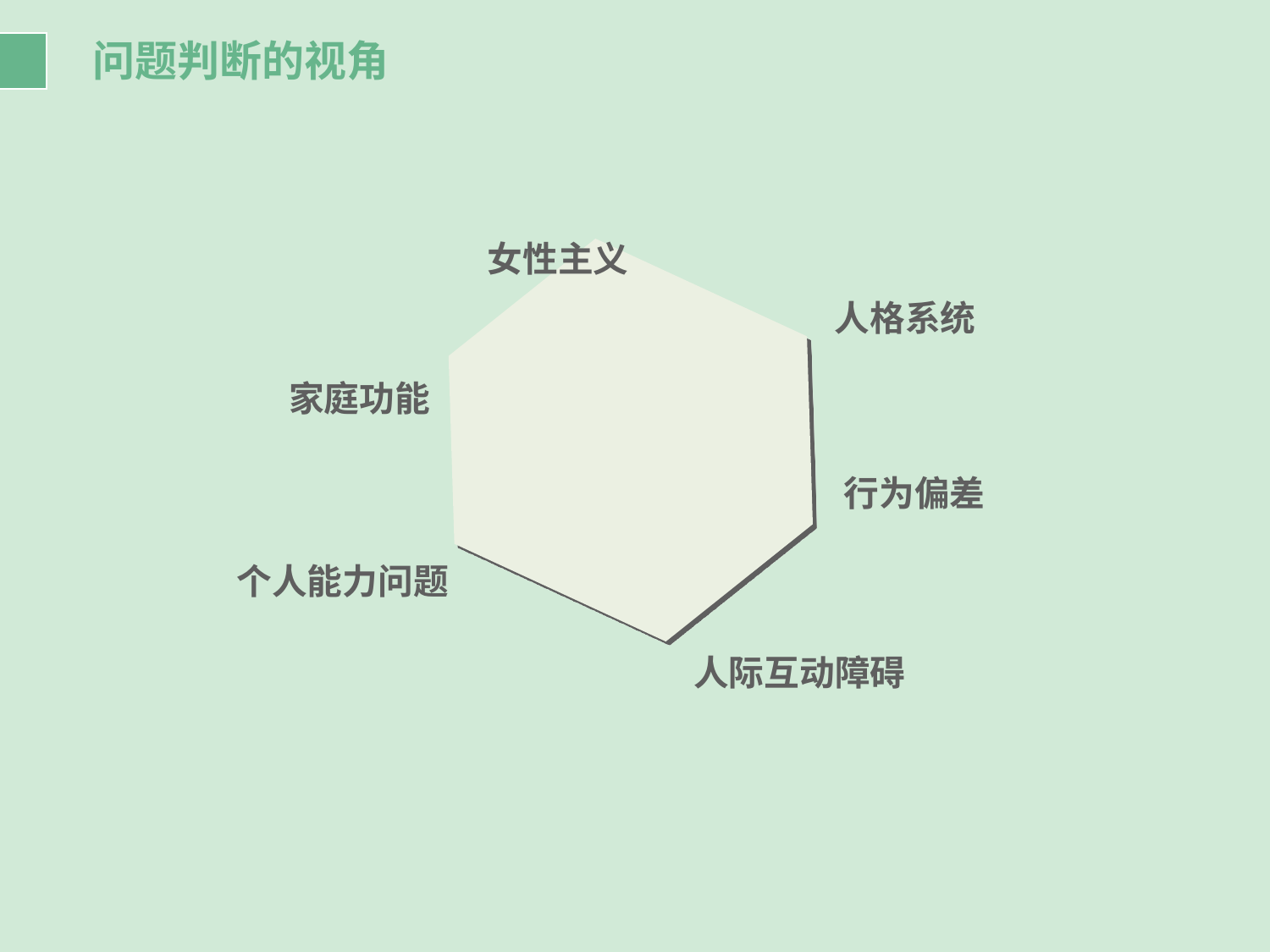

问题判断的视角

女性主义

人格系统
家庭功能
行为偏差
个人能力问题
人际互动障碍